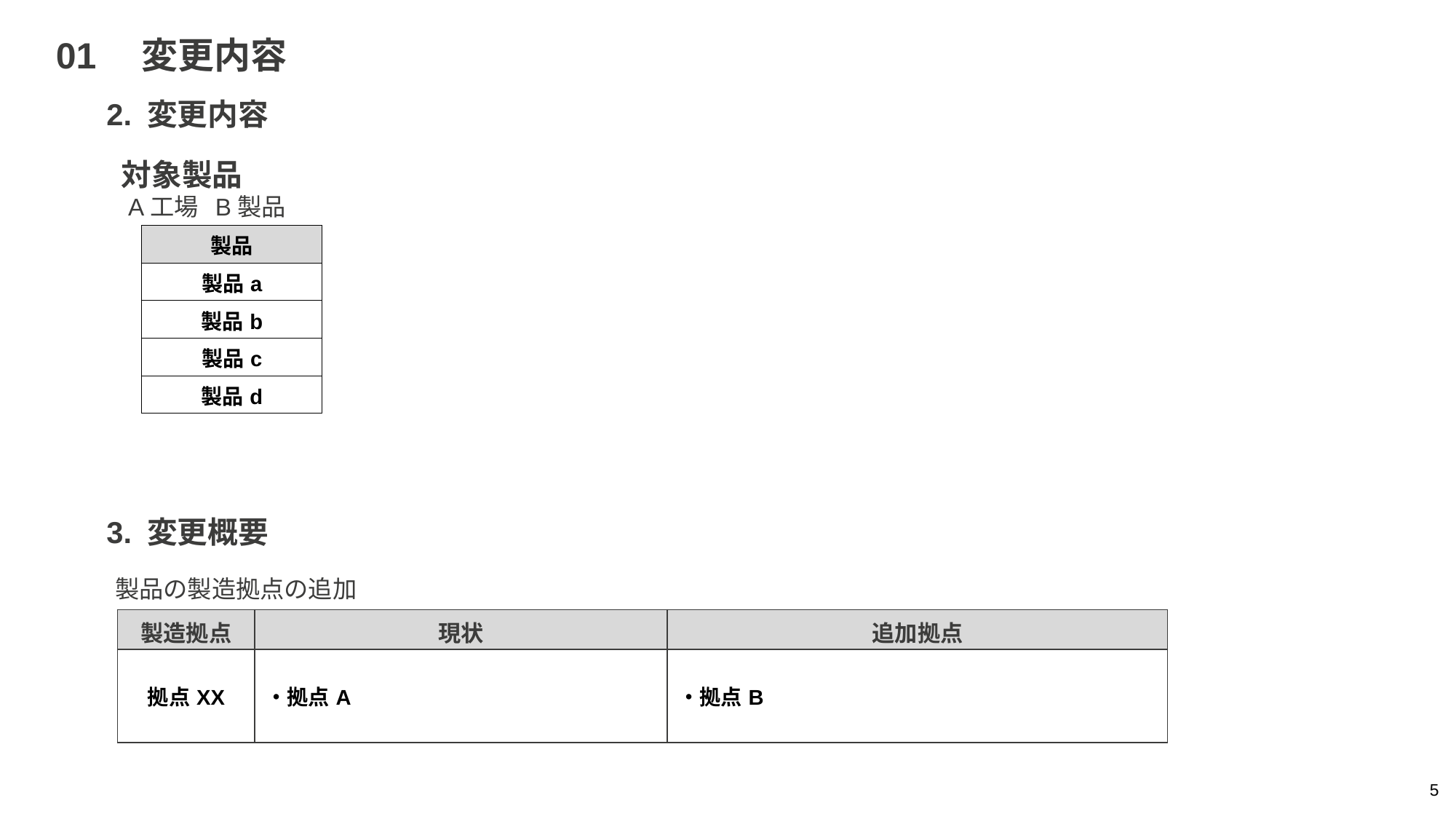

# 01　変更内容
2. 変更内容
対象製品
A工場  B製品
| 製品 |
| --- |
| 製品a |
| 製品b |
| 製品c |
| 製品d |
3. 変更概要
製品の製造拠点の追加
| 製造拠点 | 現状 | 追加拠点 |
| --- | --- | --- |
| 拠点XX | ・拠点A | ・拠点B |